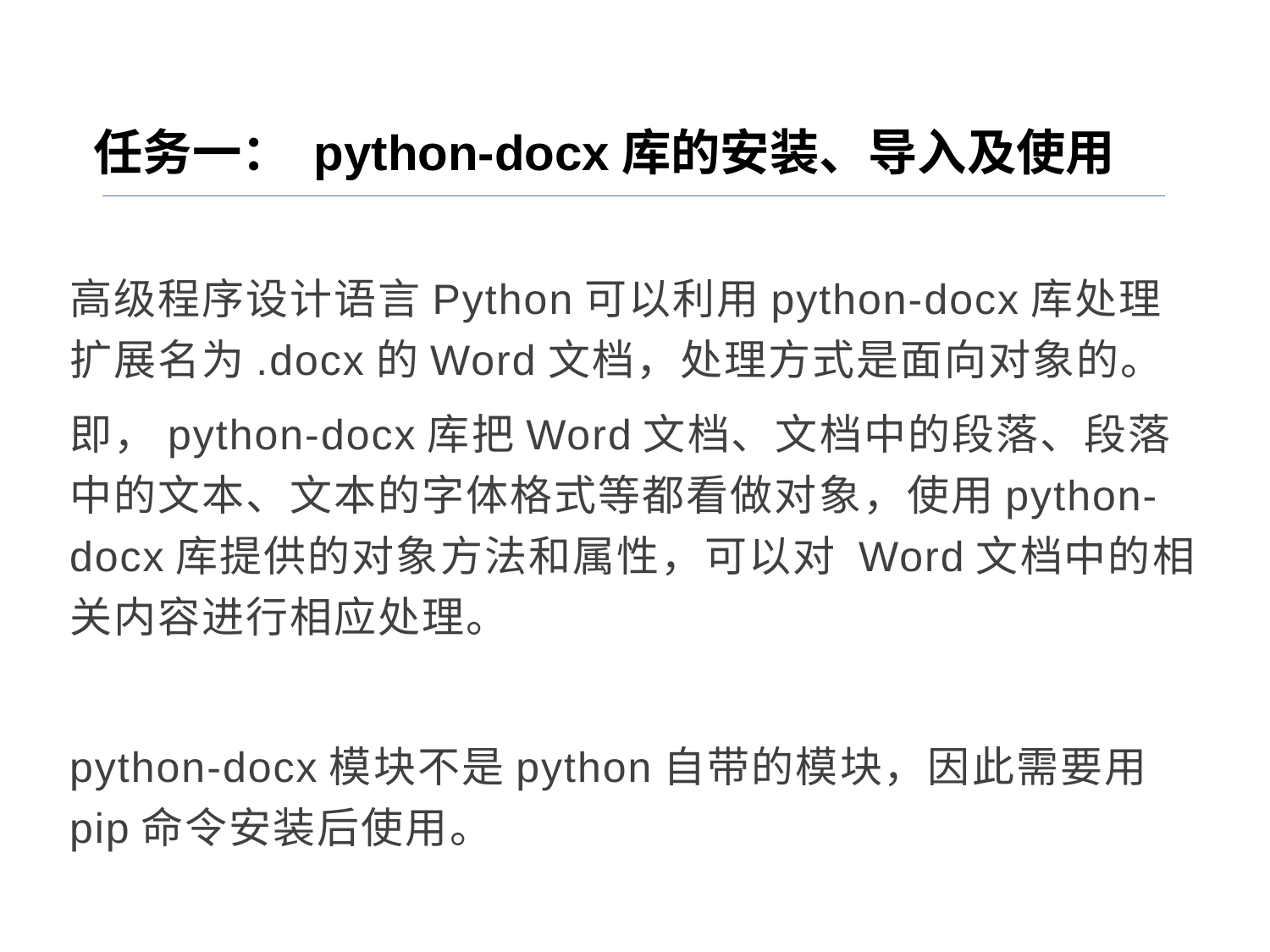

任务一： python-docx库的安装、导入及使用
高级程序设计语言Python可以利用python-docx库处理扩展名为.docx的Word文档，处理方式是面向对象的。
即，python-docx库把Word文档、文档中的段落、段落中的文本、文本的字体格式等都看做对象，使用python-docx库提供的对象方法和属性，可以对 Word文档中的相关内容进行相应处理。

python-docx模块不是python自带的模块，因此需要用pip命令安装后使用。